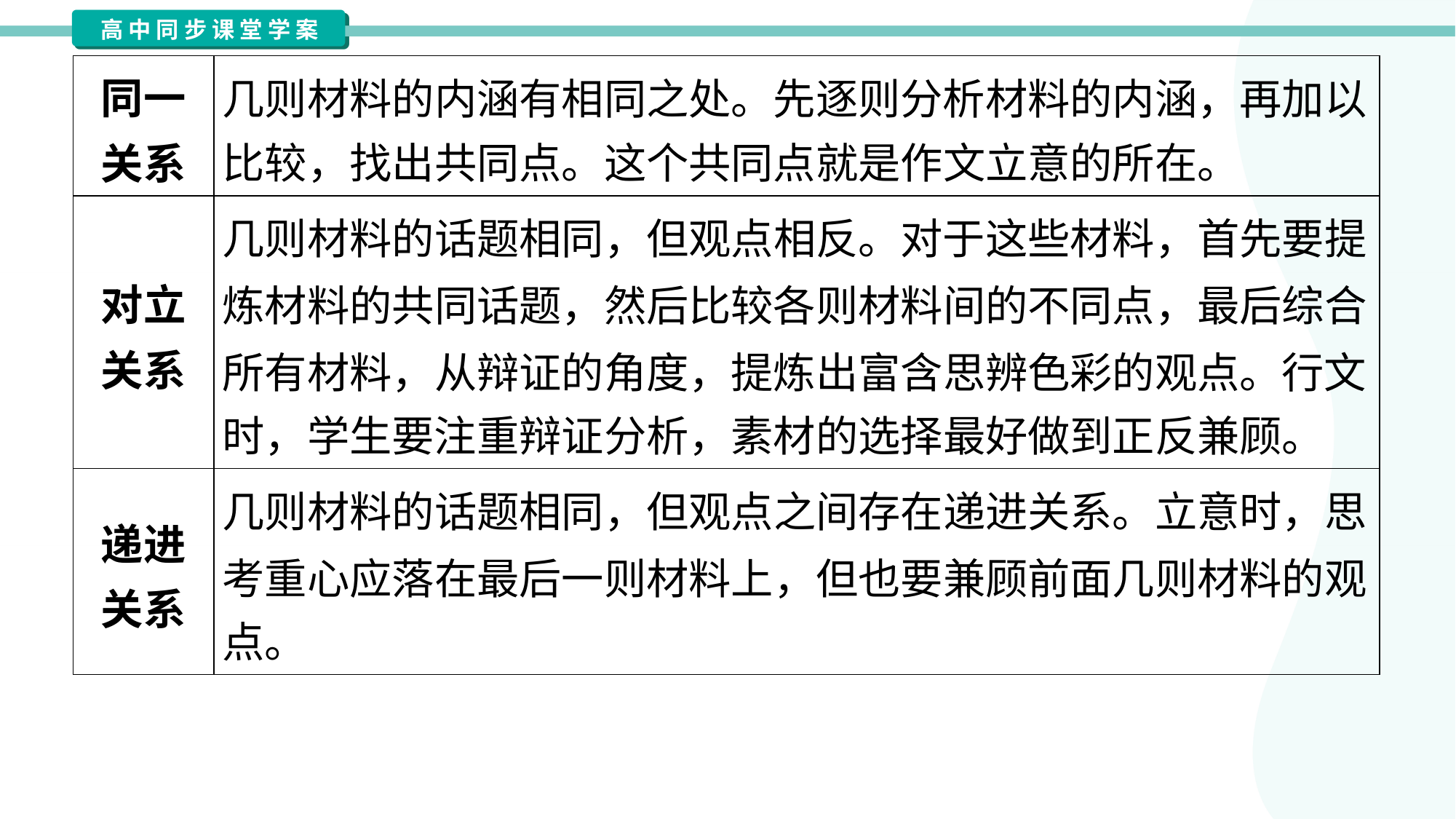

| 同一 关系 | 几则材料的内涵有相同之处。先逐则分析材料的内涵，再加以 比较，找出共同点。这个共同点就是作文立意的所在。 |
| --- | --- |
| 对立 关系 | 几则材料的话题相同，但观点相反。对于这些材料，首先要提 炼材料的共同话题，然后比较各则材料间的不同点，最后综合 所有材料，从辩证的角度，提炼出富含思辨色彩的观点。行文 时，学生要注重辩证分析，素材的选择最好做到正反兼顾。 |
| 递进 关系 | 几则材料的话题相同，但观点之间存在递进关系。立意时，思 考重心应落在最后一则材料上，但也要兼顾前面几则材料的观 点。 |